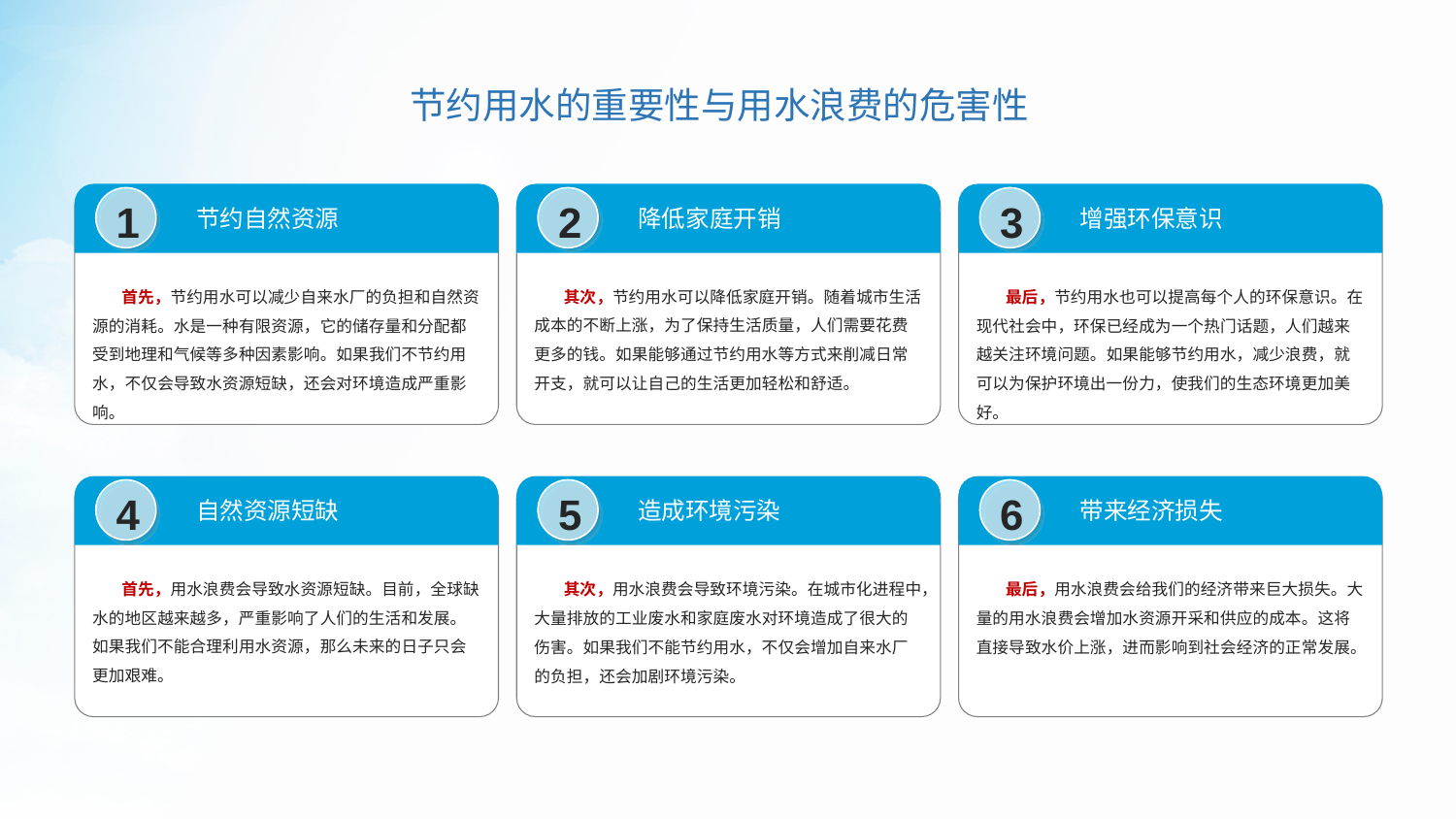

节约用水的重要性与用水浪费的危害性

1
节约自然资源
       首先，节约用水可以减少自来水厂的负担和自然资源的消耗。水是一种有限资源，它的储存量和分配都受到地理和气候等多种因素影响。如果我们不节约用水，不仅会导致水资源短缺，还会对环境造成严重影响。

2
降低家庭开销
       其次，节约用水可以降低家庭开销。随着城市生活成本的不断上涨，为了保持生活质量，人们需要花费更多的钱。如果能够通过节约用水等方式来削减日常开支，就可以让自己的生活更加轻松和舒适。

3
增强环保意识
       最后，节约用水也可以提高每个人的环保意识。在现代社会中，环保已经成为一个热门话题，人们越来越关注环境问题。如果能够节约用水，减少浪费，就可以为保护环境出一份力，使我们的生态环境更加美好。

4
自然资源短缺
       首先，用水浪费会导致水资源短缺。目前，全球缺水的地区越来越多，严重影响了人们的生活和发展。如果我们不能合理利用水资源，那么未来的日子只会更加艰难。

5
造成环境污染
       其次，用水浪费会导致环境污染。在城市化进程中，大量排放的工业废水和家庭废水对环境造成了很大的伤害。如果我们不能节约用水，不仅会增加自来水厂的负担，还会加剧环境污染。

6
带来经济损失
       最后，用水浪费会给我们的经济带来巨大损失。大量的用水浪费会增加水资源开采和供应的成本。这将直接导致水价上涨，进而影响到社会经济的正常发展。